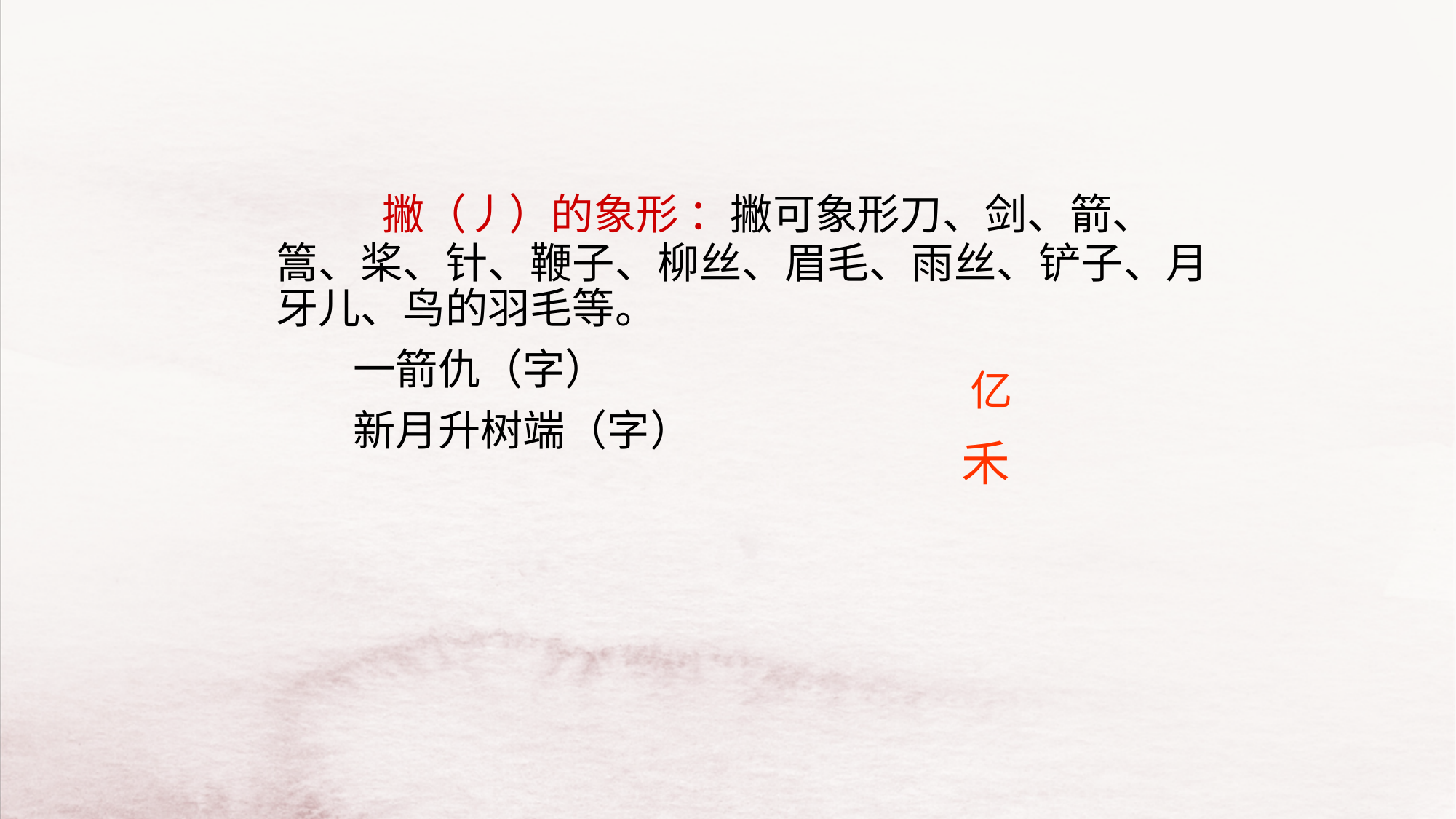

撇（丿）的象形 ：撇可象形刀、剑、箭、篙、桨、针、鞭子、柳丝、眉毛、雨丝、铲子、月牙儿、鸟的羽毛等。
          一箭仇（字）
          新月升树端（字）

亿
禾